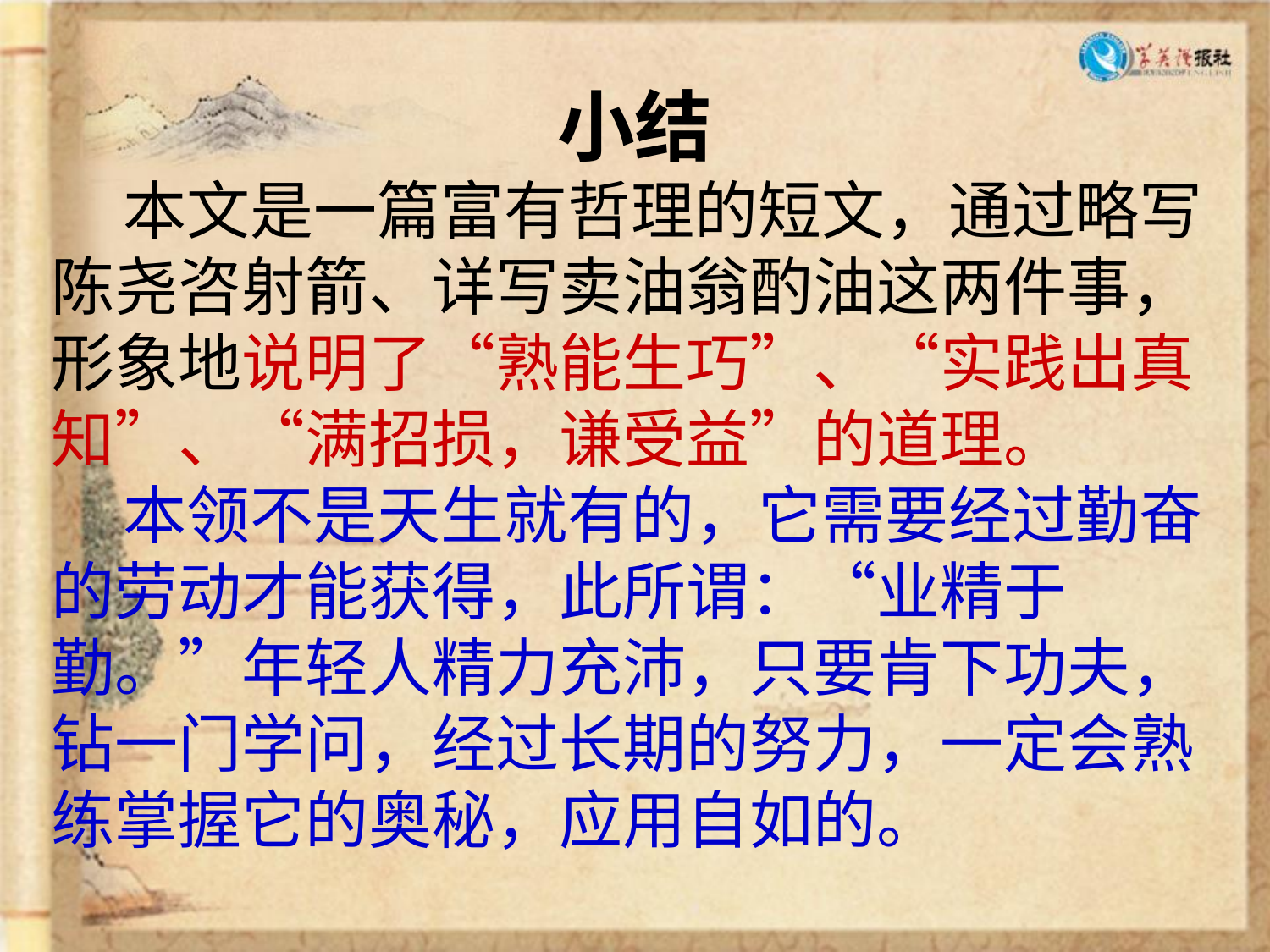

小结
    本文是一篇富有哲理的短文，通过略写陈尧咨射箭、详写卖油翁酌油这两件事，形象地说明了“熟能生巧”、“实践出真知”、“满招损，谦受益”的道理。
    本领不是天生就有的，它需要经过勤奋的劳动才能获得，此所谓：“业精于勤。”年轻人精力充沛，只要肯下功夫，钻一门学问，经过长期的努力，一定会熟练掌握它的奥秘，应用自如的。